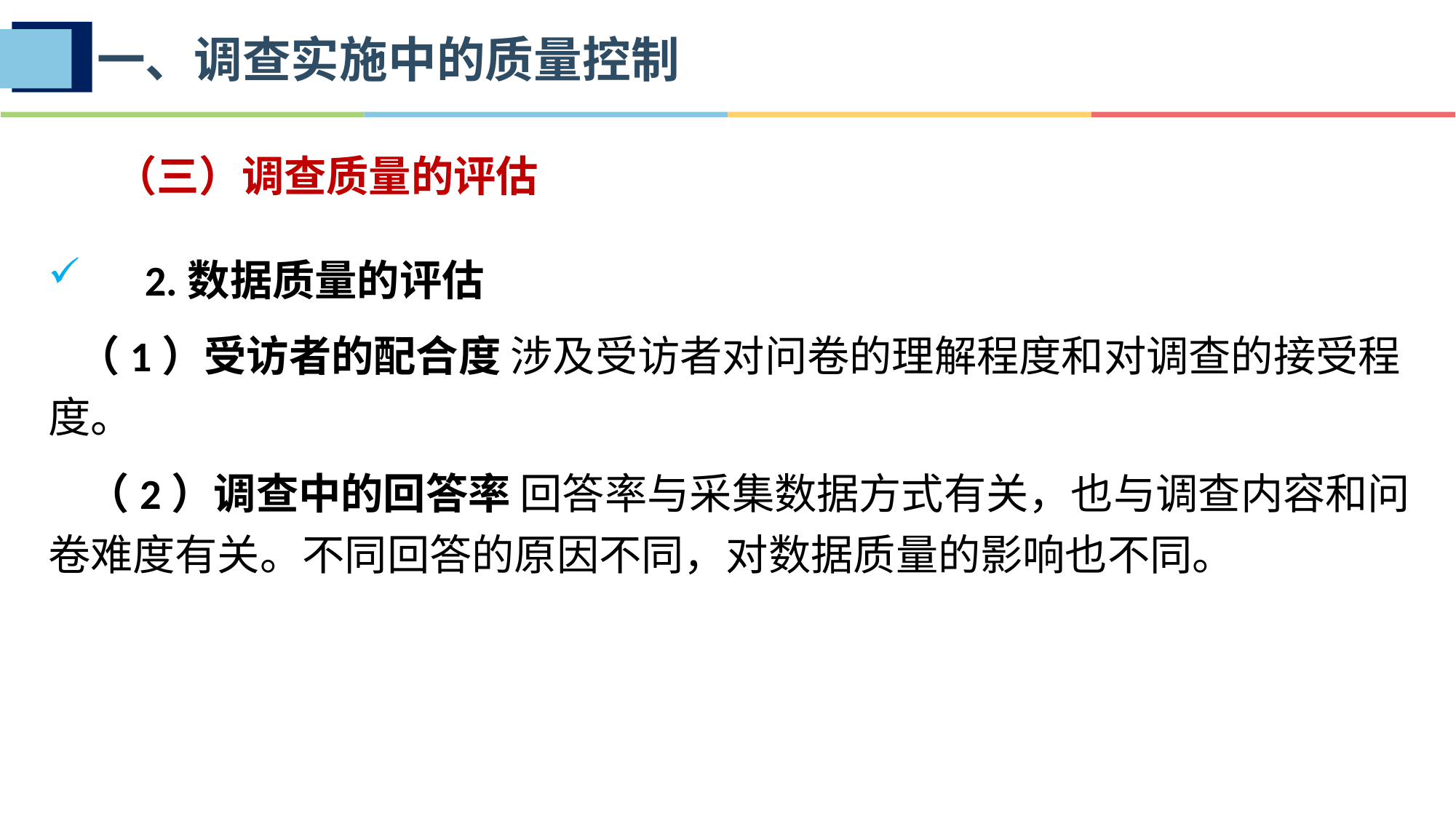

一、调查实施中的质量控制

     （三）调查质量的评估

2.数据质量的评估
  （1）受访者的配合度 涉及受访者对问卷的理解程度和对调查的接受程度。
   （2）调查中的回答率 回答率与采集数据方式有关，也与调查内容和问卷难度有关。不同回答的原因不同，对数据质量的影响也不同。